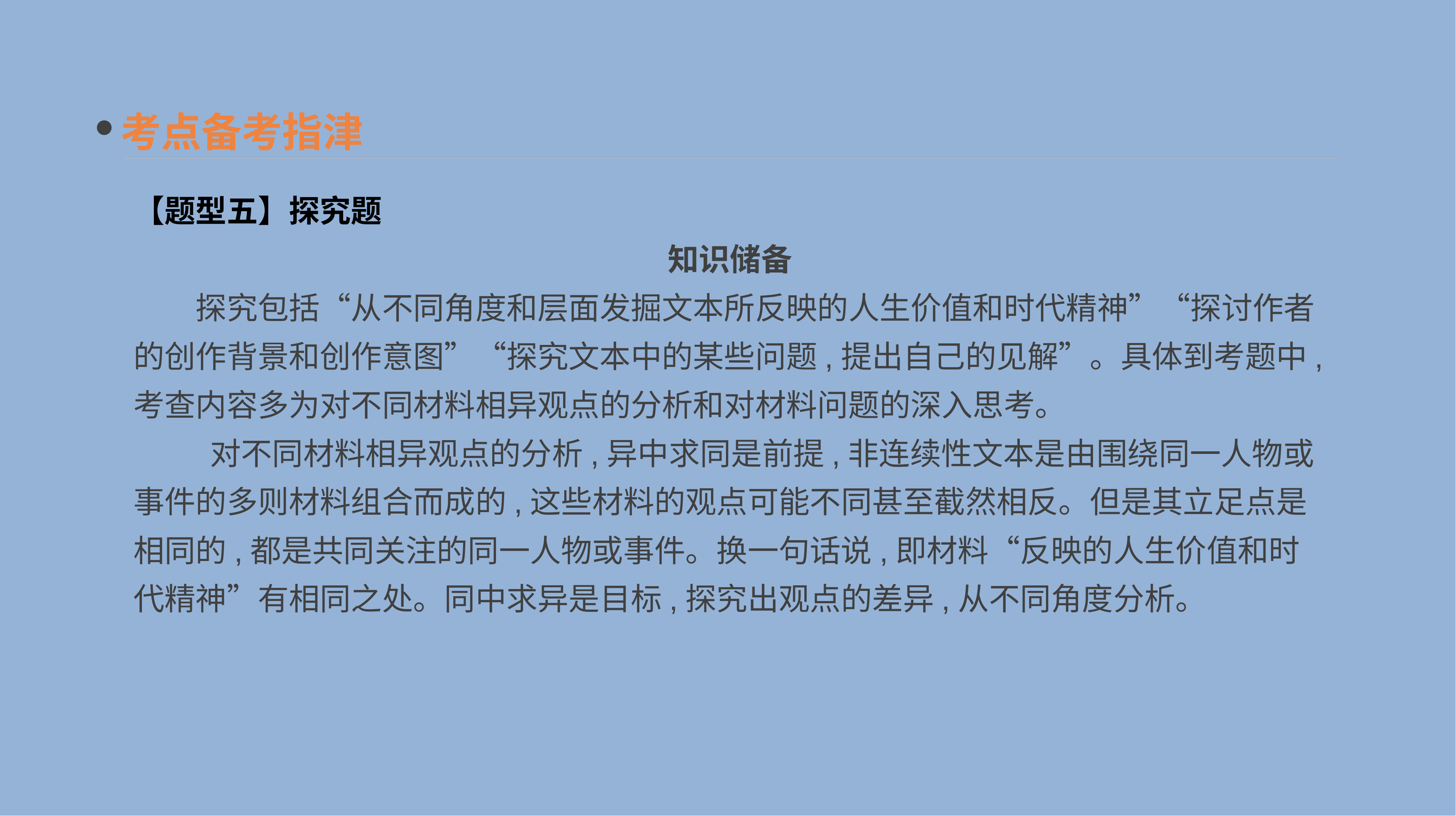

考点备考指津

【题型五】探究题
知识储备
　　探究包括“从不同角度和层面发掘文本所反映的人生价值和时代精神”“探讨作者的创作背景和创作意图”“探究文本中的某些问题,提出自己的见解”。具体到考题中,考查内容多为对不同材料相异观点的分析和对材料问题的深入思考。
 　　对不同材料相异观点的分析,异中求同是前提,非连续性文本是由围绕同一人物或事件的多则材料组合而成的,这些材料的观点可能不同甚至截然相反。但是其立足点是相同的,都是共同关注的同一人物或事件。换一句话说,即材料“反映的人生价值和时代精神”有相同之处。同中求异是目标,探究出观点的差异,从不同角度分析。